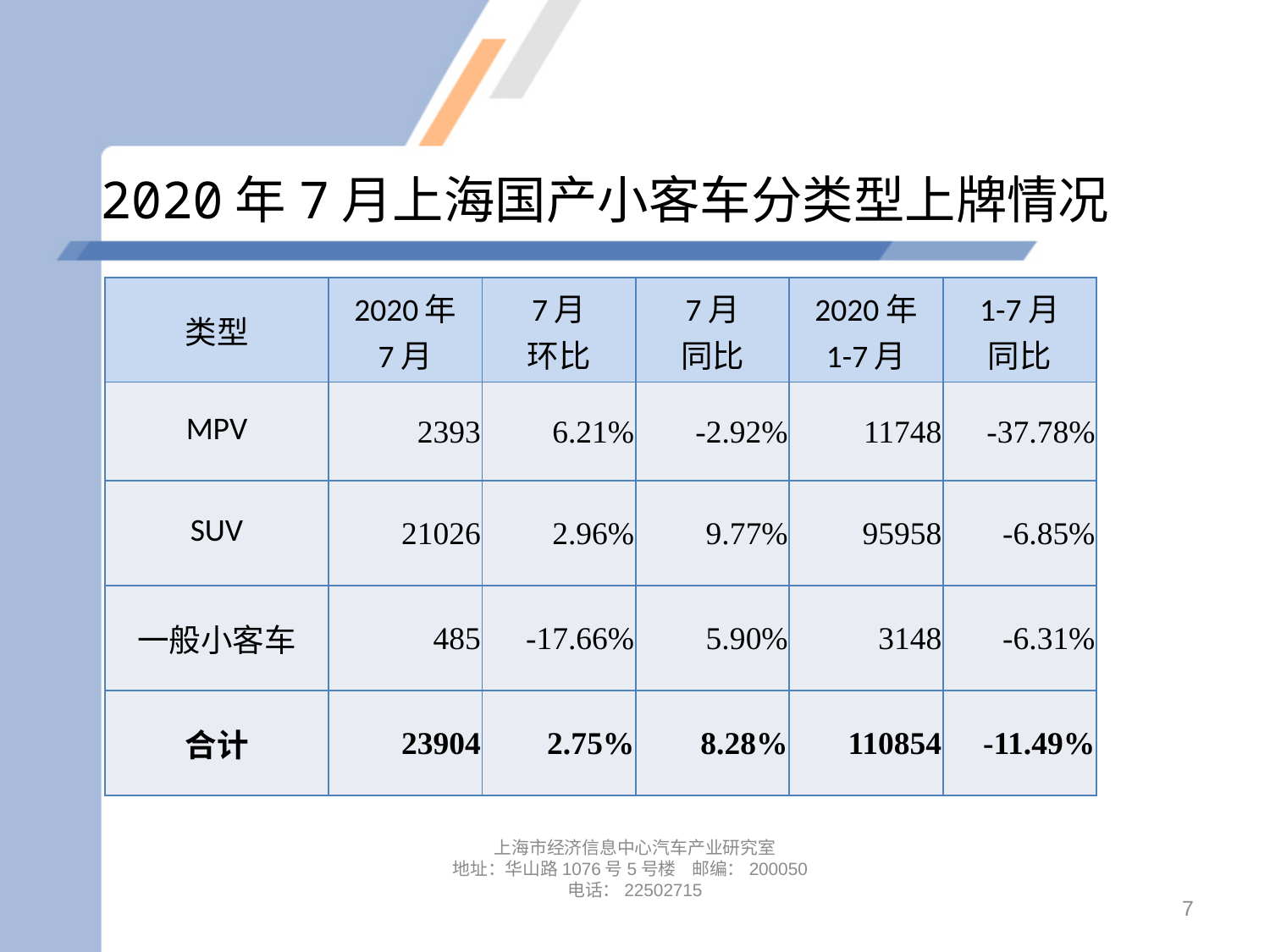

# 2020年7月上海国产小客车分类型上牌情况
| 类型 | 2020年 7月 | 7月 环比 | 7月 同比 | 2020年 1-7月 | 1-7月 同比 |
| --- | --- | --- | --- | --- | --- |
| MPV | 2393 | 6.21% | -2.92% | 11748 | -37.78% |
| SUV | 21026 | 2.96% | 9.77% | 95958 | -6.85% |
| 一般小客车 | 485 | -17.66% | 5.90% | 3148 | -6.31% |
| 合计 | 23904 | 2.75% | 8.28% | 110854 | -11.49% |
上海市经济信息中心汽车产业研究室
地址：华山路1076号5号楼    邮编：200050
电话：22502715

7